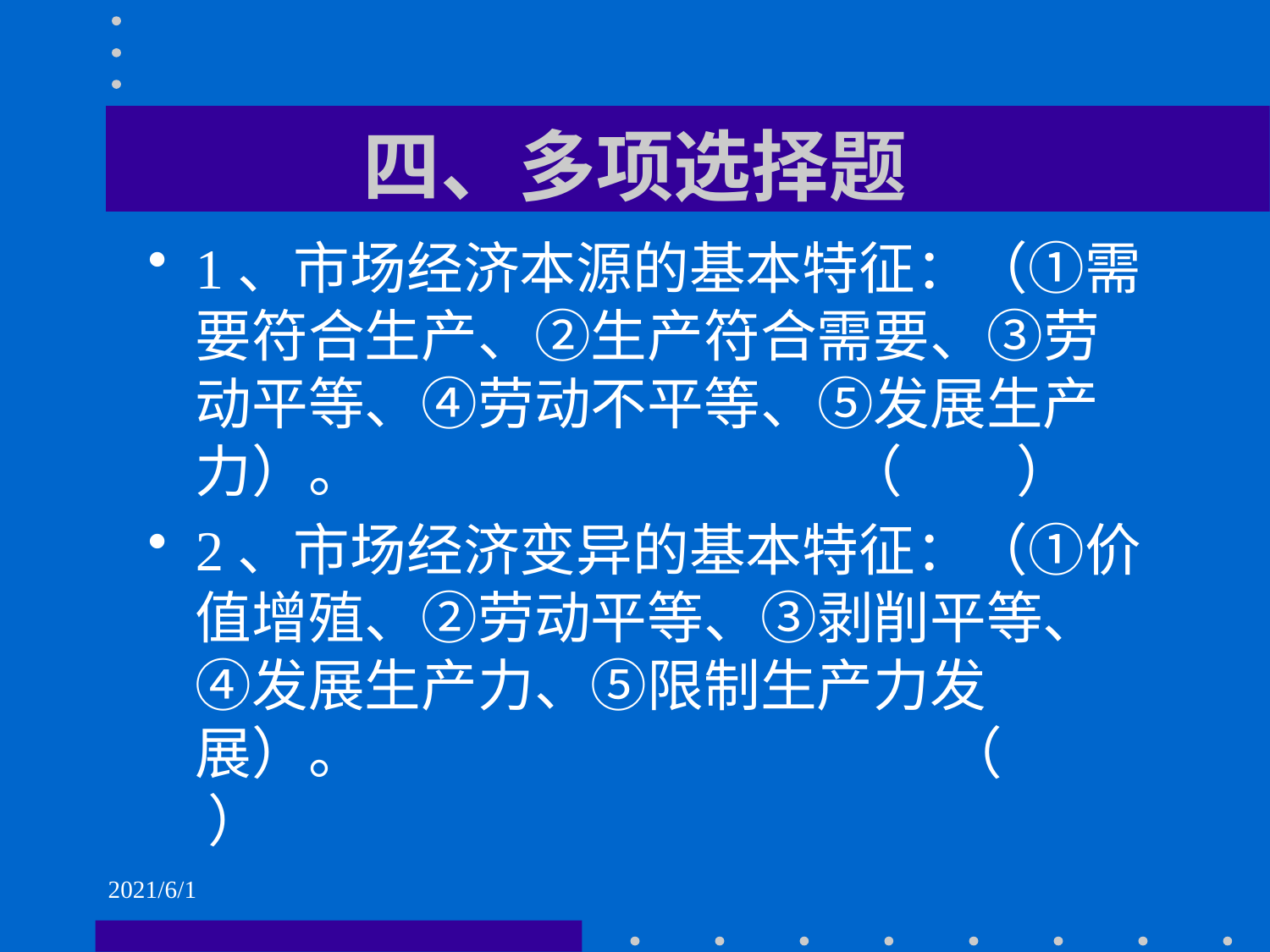

# 四、多项选择题
1、市场经济本源的基本特征：（①需要符合生产、②生产符合需要、③劳动平等、④劳动不平等、⑤发展生产力）。                                      （         ）
2、市场经济变异的基本特征：（①价值增殖、②劳动平等、③剥削平等、④发展生产力、⑤限制生产力发展）。                                              （         ）

2021/6/1